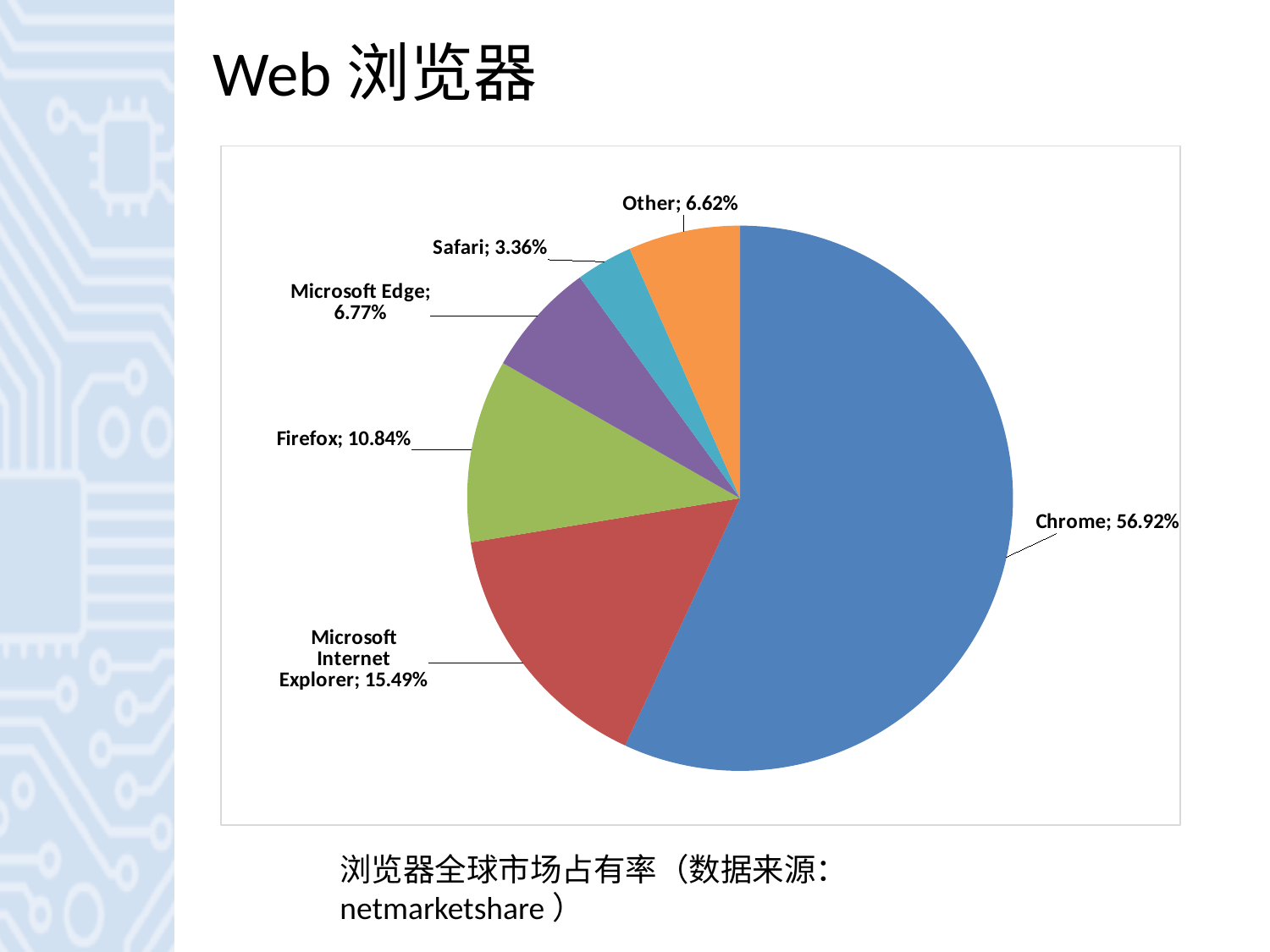

# Web浏览器

### Chart

| Category |  |
|---|---|
| Chrome | 0.5692 |
| Microsoft Internet Explorer | 0.1549 |
| Firefox | 0.1084 |
| Microsoft Edge | 0.0677 |
| Safari | 0.0336 |
| Other | 0.0662 |
浏览器全球市场占有率（数据来源：netmarketshare）